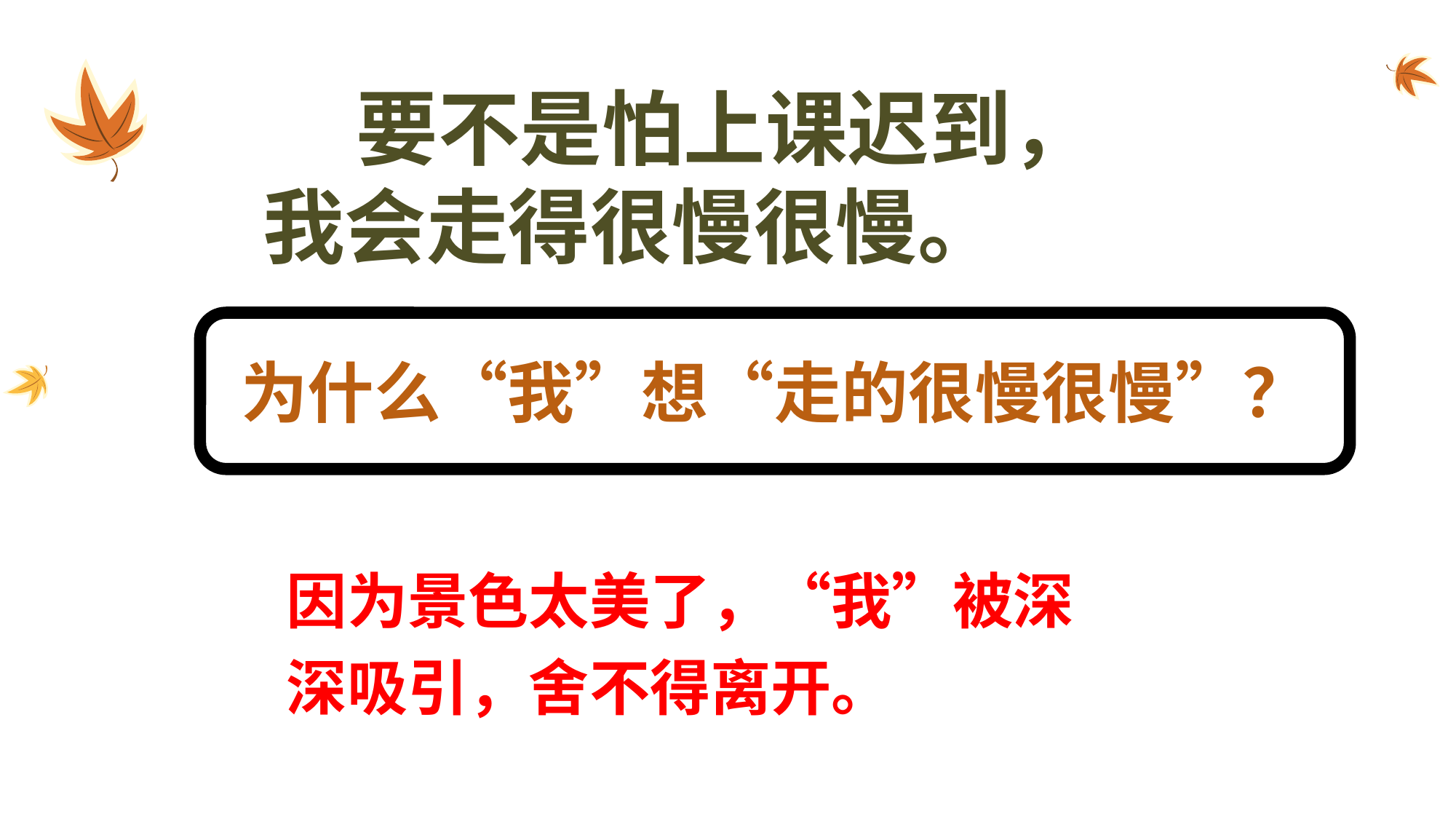

要不是怕上课迟到，我会走得很慢很慢。
为什么“我”想“走的很慢很慢”？

因为景色太美了，“我”被深深吸引，舍不得离开。